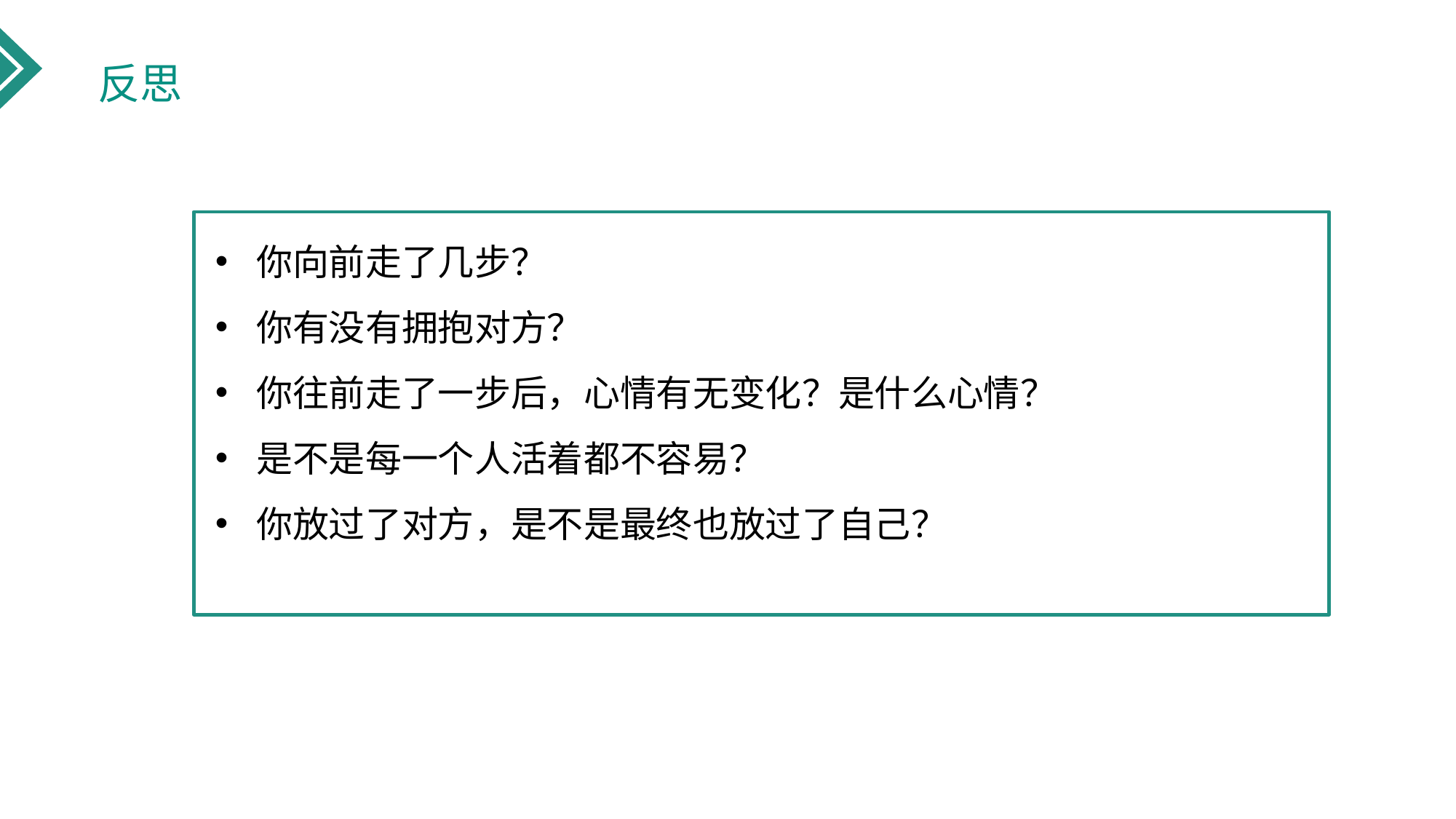

16

反思
你向前走了几步？
你有没有拥抱对方？
你往前走了一步后，心情有无变化？是什么心情？
是不是每一个人活着都不容易？
你放过了对方，是不是最终也放过了自己？